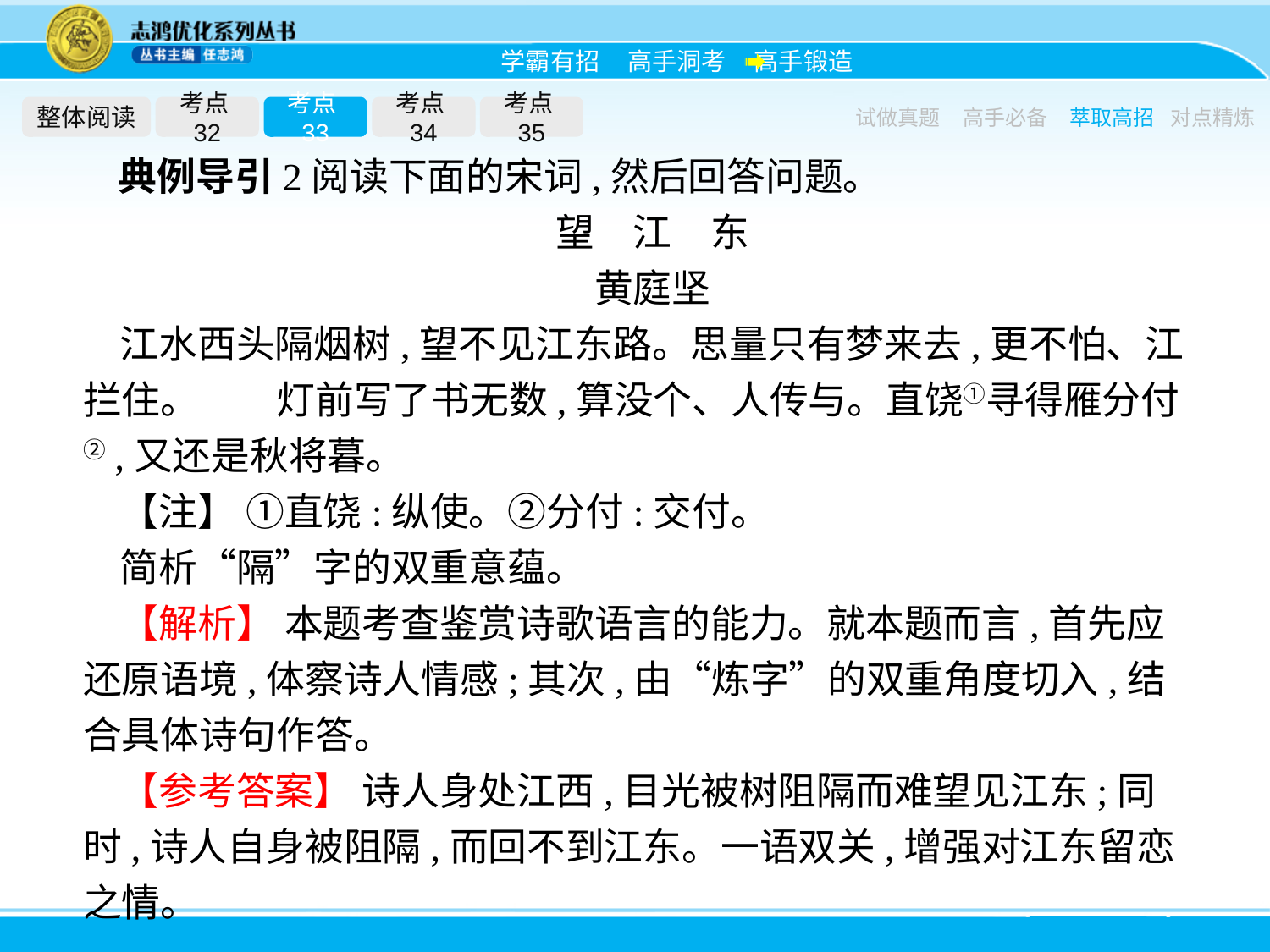

整体阅读
考点32
考点33
考点34
考点35
试做真题
高手必备
萃取高招
对点精炼
典例导引2阅读下面的宋词,然后回答问题。
望　江　东
黄庭坚
江水西头隔烟树,望不见江东路。思量只有梦来去,更不怕、江拦住。　　灯前写了书无数,算没个、人传与。直饶①寻得雁分付②,又还是秋将暮。
【注】 ①直饶:纵使。②分付:交付。
简析“隔”字的双重意蕴。
【解析】 本题考查鉴赏诗歌语言的能力。就本题而言,首先应还原语境,体察诗人情感;其次,由“炼字”的双重角度切入,结合具体诗句作答。
【参考答案】 诗人身处江西,目光被树阻隔而难望见江东;同时,诗人自身被阻隔,而回不到江东。一语双关,增强对江东留恋之情。